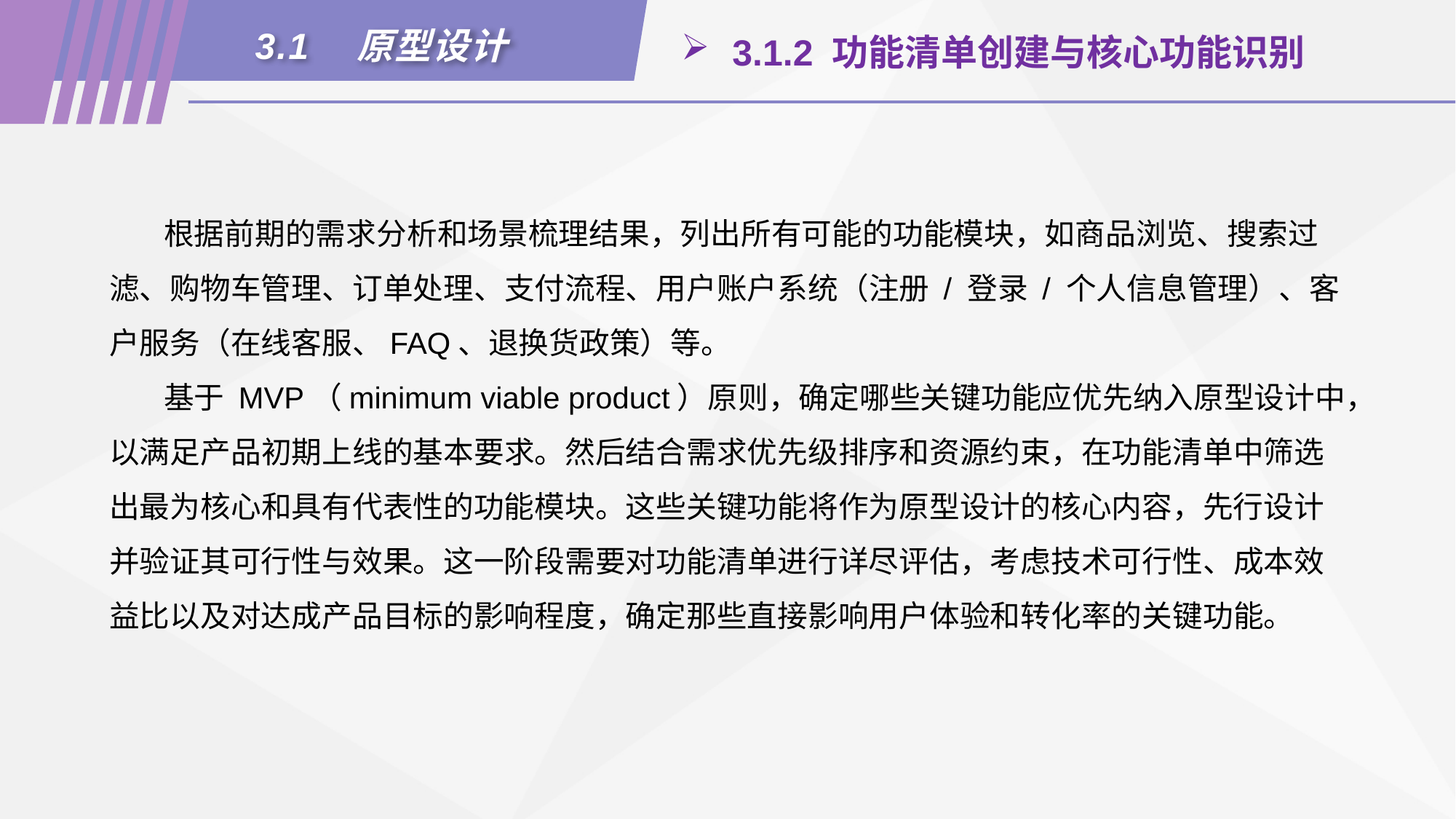

3.1　原型设计
 3.1.2 功能清单创建与核心功能识别
根据前期的需求分析和场景梳理结果，列出所有可能的功能模块，如商品浏览、搜索过滤、购物车管理、订单处理、支付流程、用户账户系统（注册 / 登录 / 个人信息管理）、客户服务（在线客服、FAQ、退换货政策）等。
基于 MVP（minimum viable product）原则，确定哪些关键功能应优先纳入原型设计中，以满足产品初期上线的基本要求。然后结合需求优先级排序和资源约束，在功能清单中筛选出最为核心和具有代表性的功能模块。这些关键功能将作为原型设计的核心内容，先行设计并验证其可行性与效果。这一阶段需要对功能清单进行详尽评估，考虑技术可行性、成本效益比以及对达成产品目标的影响程度，确定那些直接影响用户体验和转化率的关键功能。